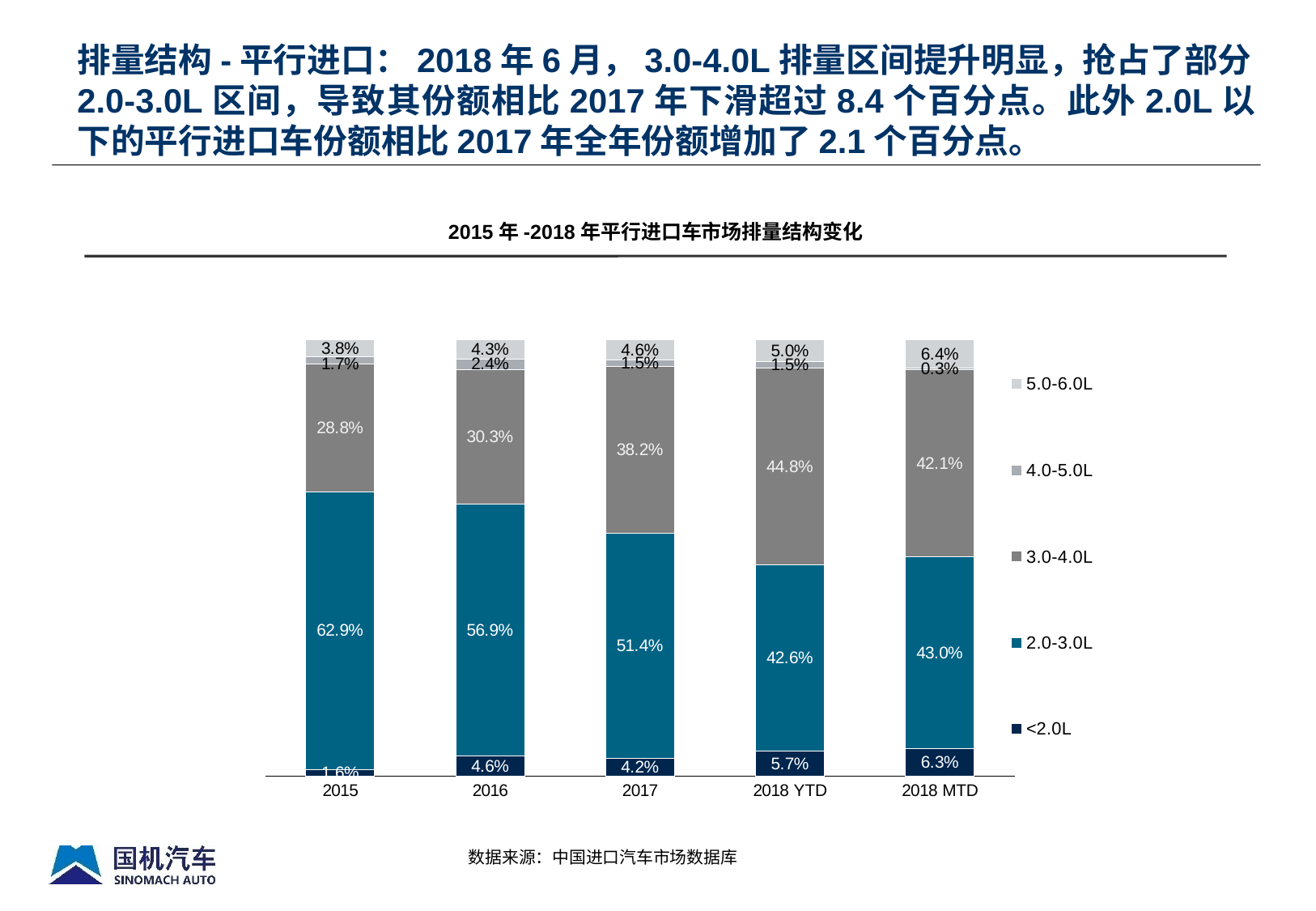

排量结构-平行进口：2018年6月，3.0-4.0L排量区间提升明显，抢占了部分2.0-3.0L区间，导致其份额相比2017年下滑超过8.4个百分点。此外2.0L以下的平行进口车份额相比2017年全年份额增加了2.1个百分点。
2015年-2018年平行进口车市场排量结构变化

### Chart

| Category | <2.0L | 2.0-3.0L | 3.0-4.0L | 4.0-5.0L | 5.0-6.0L |
|---|---|---|---|---|---|
| 2015 | 0.015622128285241708 | 0.6286396933336862 | 0.28837486106370613 | 0.01671611485983844 | 0.038061980903370395 |
| 2016 | 0.04589082860949886 | 0.5693519124942606 | 0.30304056851630196 | 0.023735856726665016 | 0.042977483683010013 |
| 2017 | 0.04198209800270333 | 0.5136527383790755 | 0.38228827668621673 | 0.015042086516651875 | 0.046182048113793096 |
| 2018 YTD | 0.05700000000000002 | 0.4260000000000003 | 0.448 | 0.014999999999999998 | 0.05 |
| 2018 MTD | 0.063 | 0.4300000000000004 | 0.4210000000000003 | 0.0030000000000000044 | 0.06400000000000011 |
数据来源：中国进口汽车市场数据库